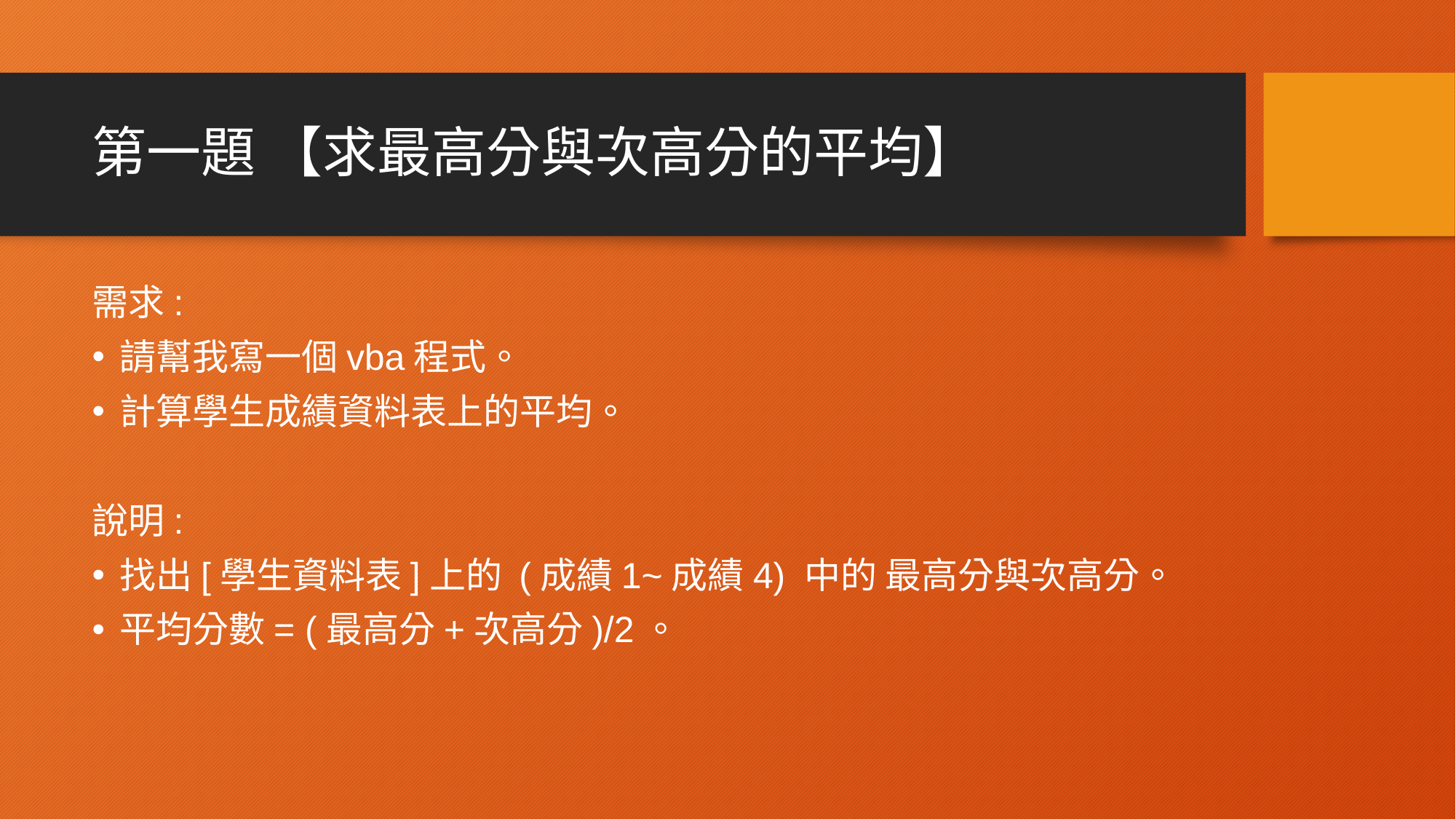

# 第一題 【求最高分與次高分的平均】
需求:
請幫我寫一個vba程式。
計算學生成績資料表上的平均。

說明:
找出[學生資料表]上的 (成績1~成績4) 中的 最高分與次高分。
平均分數= (最高分+次高分)/2。